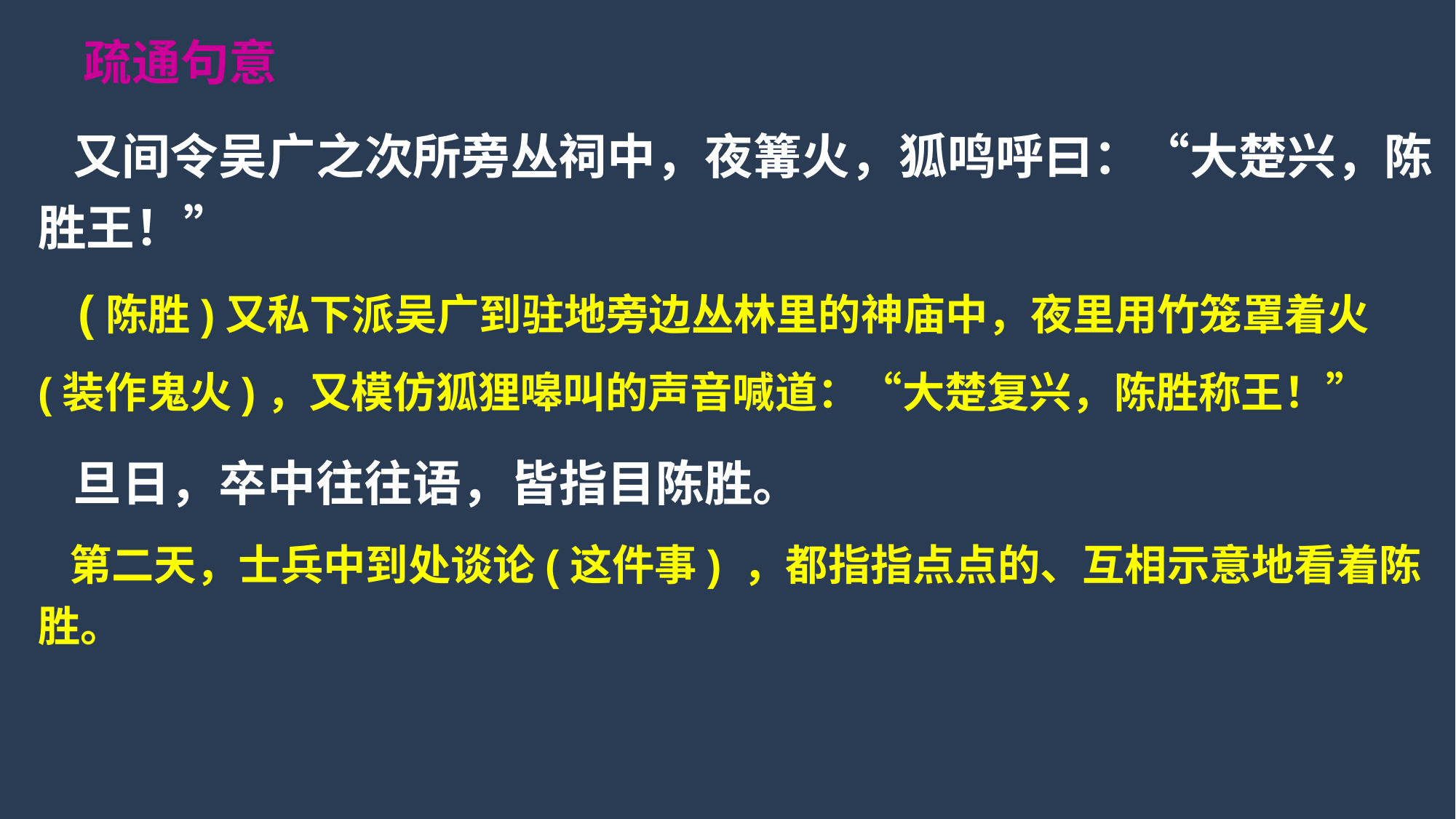

疏通句意
    又间令吴广之次所旁丛祠中，夜篝火，狐鸣呼曰：“大楚兴，陈胜王！”
     (陈胜)又私下派吴广到驻地旁边丛林里的神庙中，夜里用竹笼罩着火(装作鬼火)，又模仿狐狸嗥叫的声音喊道：“大楚复兴，陈胜称王！”
    旦日，卒中往往语，皆指目陈胜。
     第二天，士兵中到处谈论(这件事) ，都指指点点的、互相示意地看着陈胜。